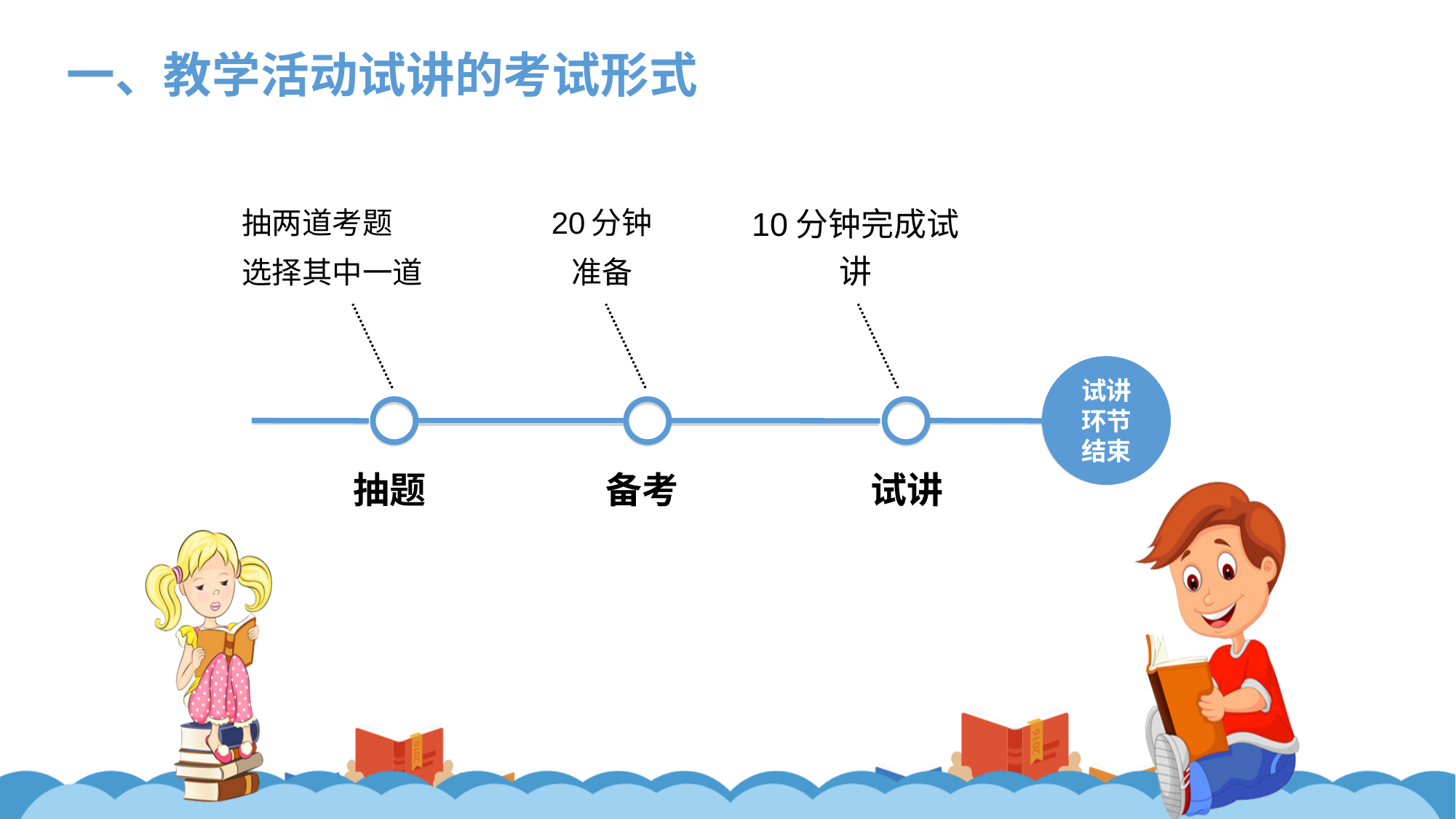

LOREM IPSUM DOLOR
一、教学活动试讲的考试形式
抽两道考题
选择其中一道
20分钟
准备
10分钟完成试讲

试讲
环节
结束

抽题
备考
试讲